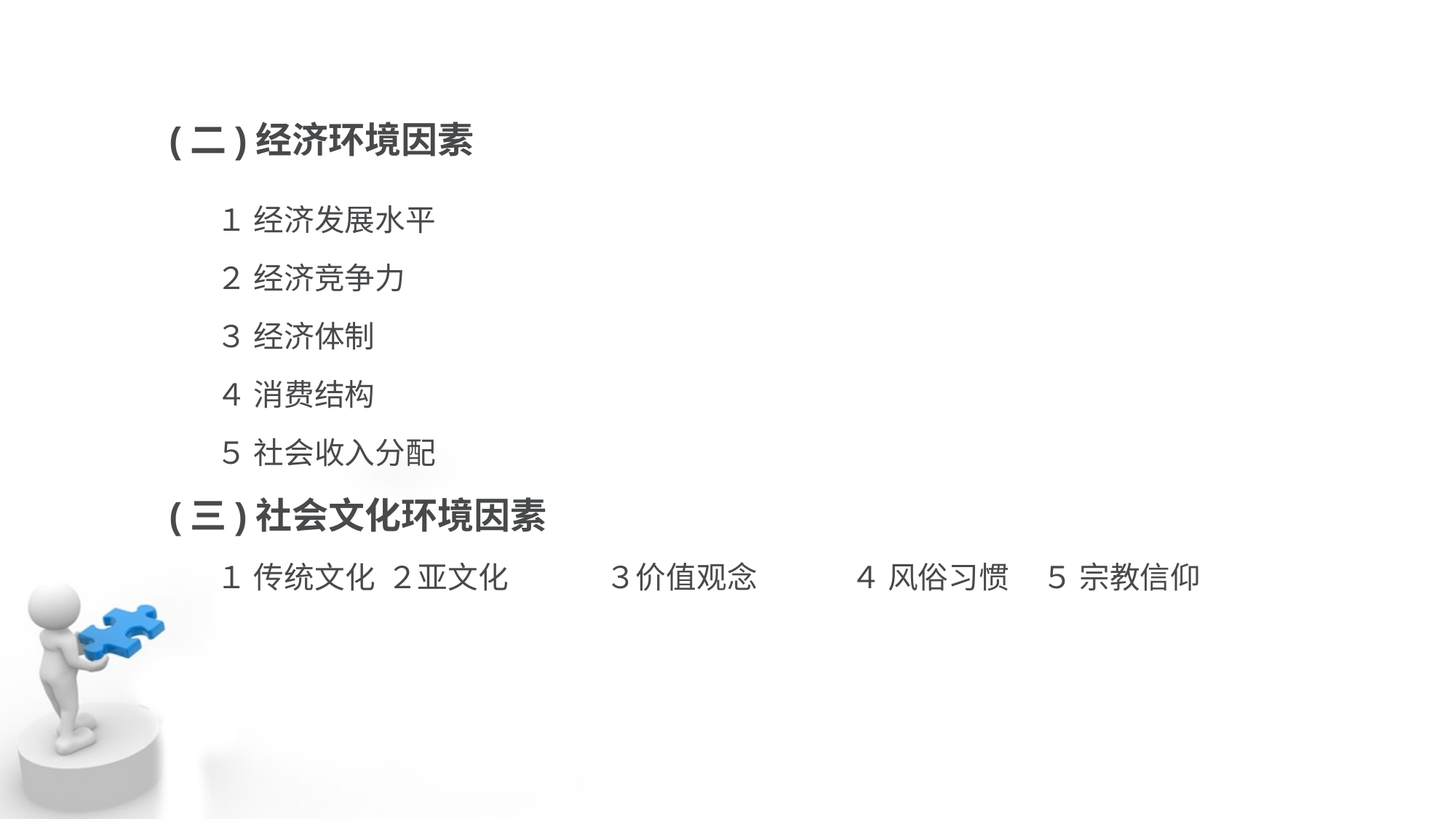

# (二)经济环境因素
      １ 经济发展水平
      ２ 经济竞争力
      ３ 经济体制
      ４ 消费结构
      ５ 社会收入分配
(三)社会文化环境因素
      １ 传统文化	２亚文化	３价值观念	    ４ 风俗习惯 	５ 宗教信仰